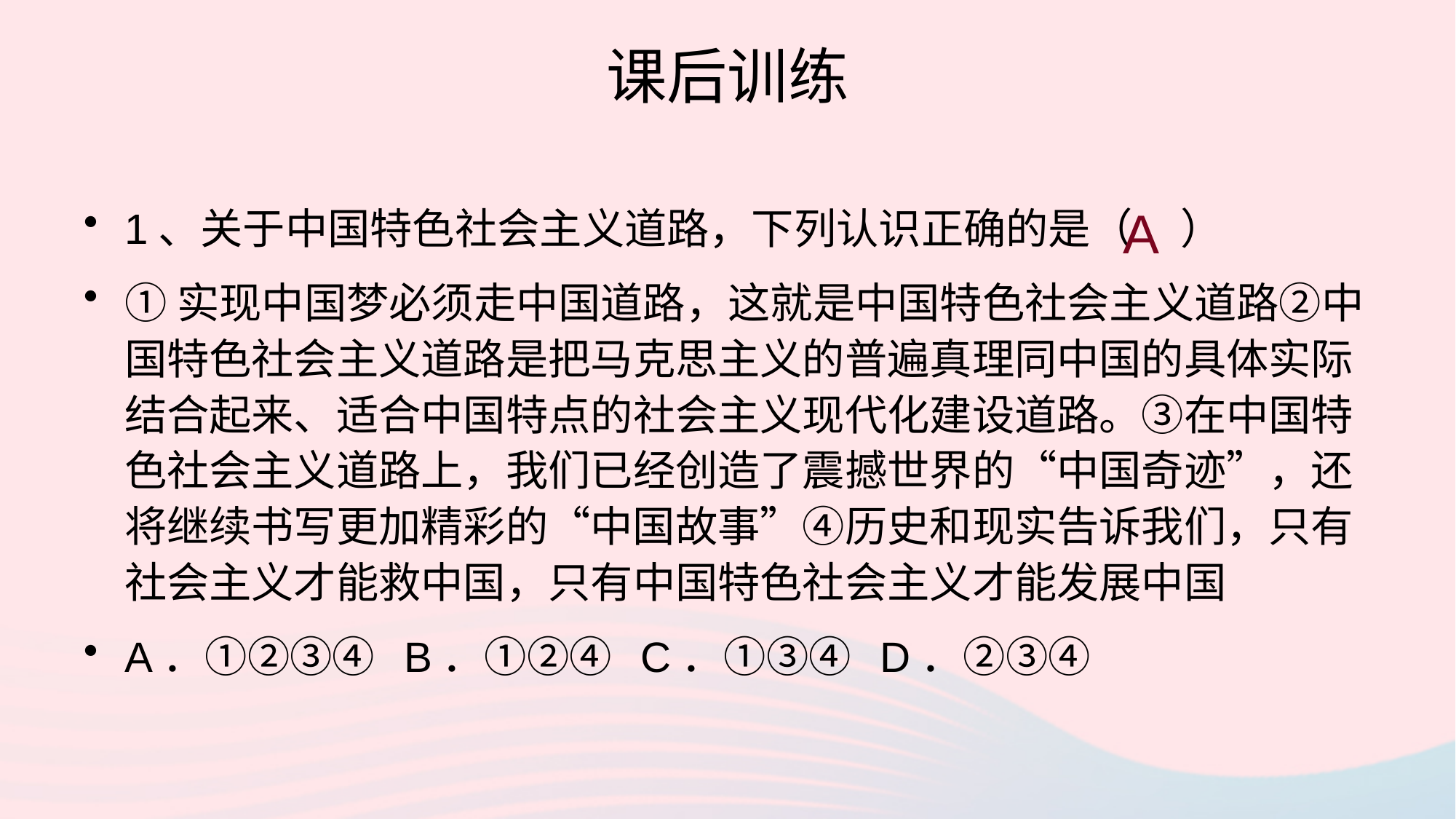

# 课后训练
1、关于中国特色社会主义道路，下列认识正确的是（     ）
①实现中国梦必须走中国道路，这就是中国特色社会主义道路②中国特色社会主义道路是把马克思主义的普遍真理同中国的具体实际结合起来、适合中国特点的社会主义现代化建设道路。③在中国特色社会主义道路上，我们已经创造了震撼世界的“中国奇迹”，还将继续书写更加精彩的“中国故事”④历史和现实告诉我们，只有社会主义才能救中国，只有中国特色社会主义才能发展中国
A．①②③④  B．①②④  C．①③④  D．②③④
A